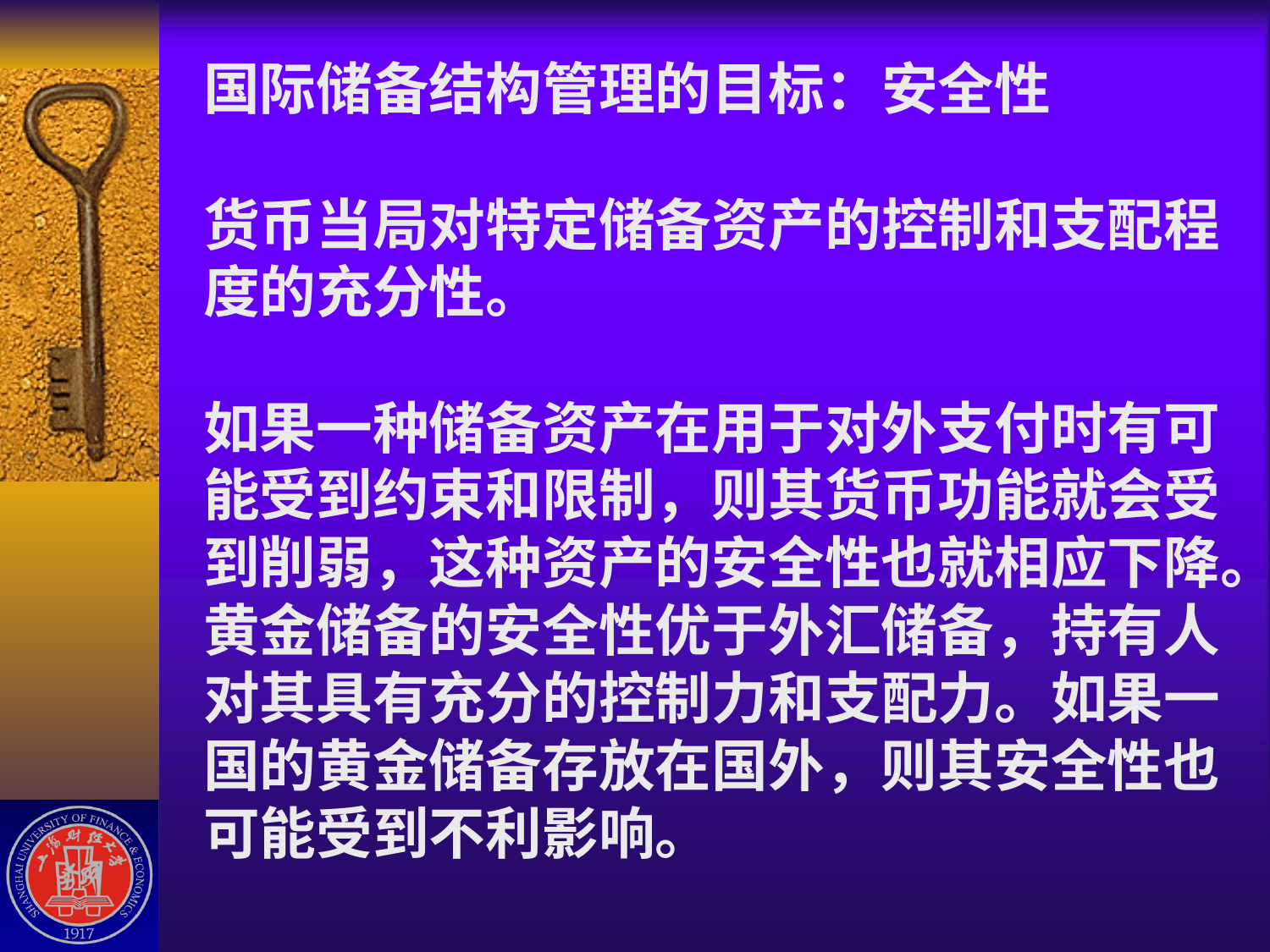

# 国际储备结构管理的目标：安全性 货币当局对特定储备资产的控制和支配程度的充分性。 如果一种储备资产在用于对外支付时有可能受到约束和限制，则其货币功能就会受到削弱，这种资产的安全性也就相应下降。黄金储备的安全性优于外汇储备，持有人对其具有充分的控制力和支配力。如果一国的黄金储备存放在国外，则其安全性也可能受到不利影响。